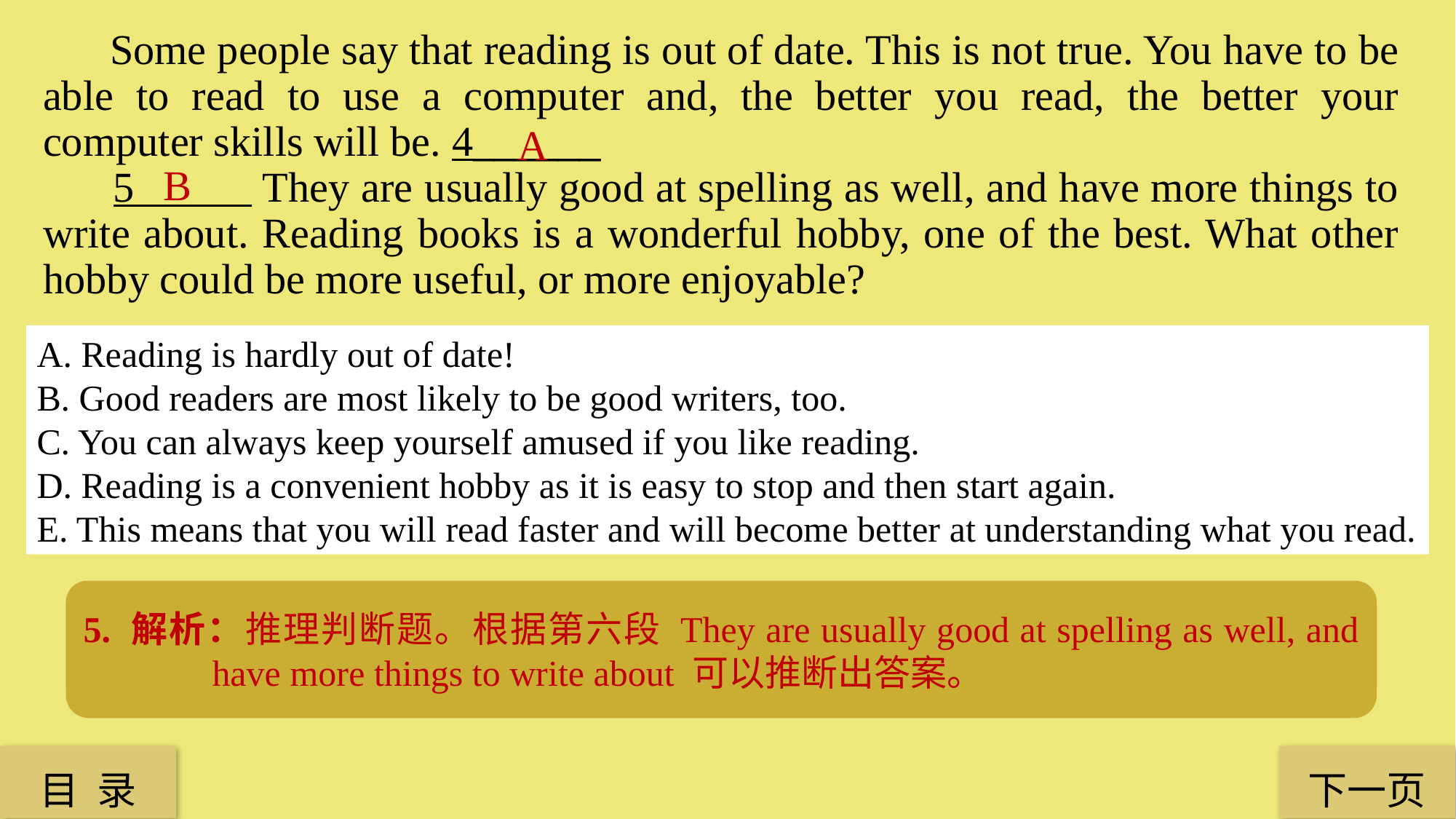

Some people say that reading is out of date. This is not true. You have to be able to read to use a computer and, the better you read, the better your computer skills will be. 4______
      5           They are usually good at spelling as well, and have more things to write about. Reading books is a wonderful hobby, one of the best. What other hobby could be more useful, or more enjoyable?
A
B
A. Reading is hardly out of date!
B. Good readers are most likely to be good writers, too.
C. You can always keep yourself amused if you like reading.
D. Reading is a convenient hobby as it is easy to stop and then start again.
E. This means that you will read faster and will become better at understanding what you read.
4. 解析：事实细节题。根据第五段 Some people say that reading is out of date. This is not true.可知答案。
5. 解析：推理判断题。根据第六段 They are usually good at spelling as well, and have more things to write about 可以推断出答案。